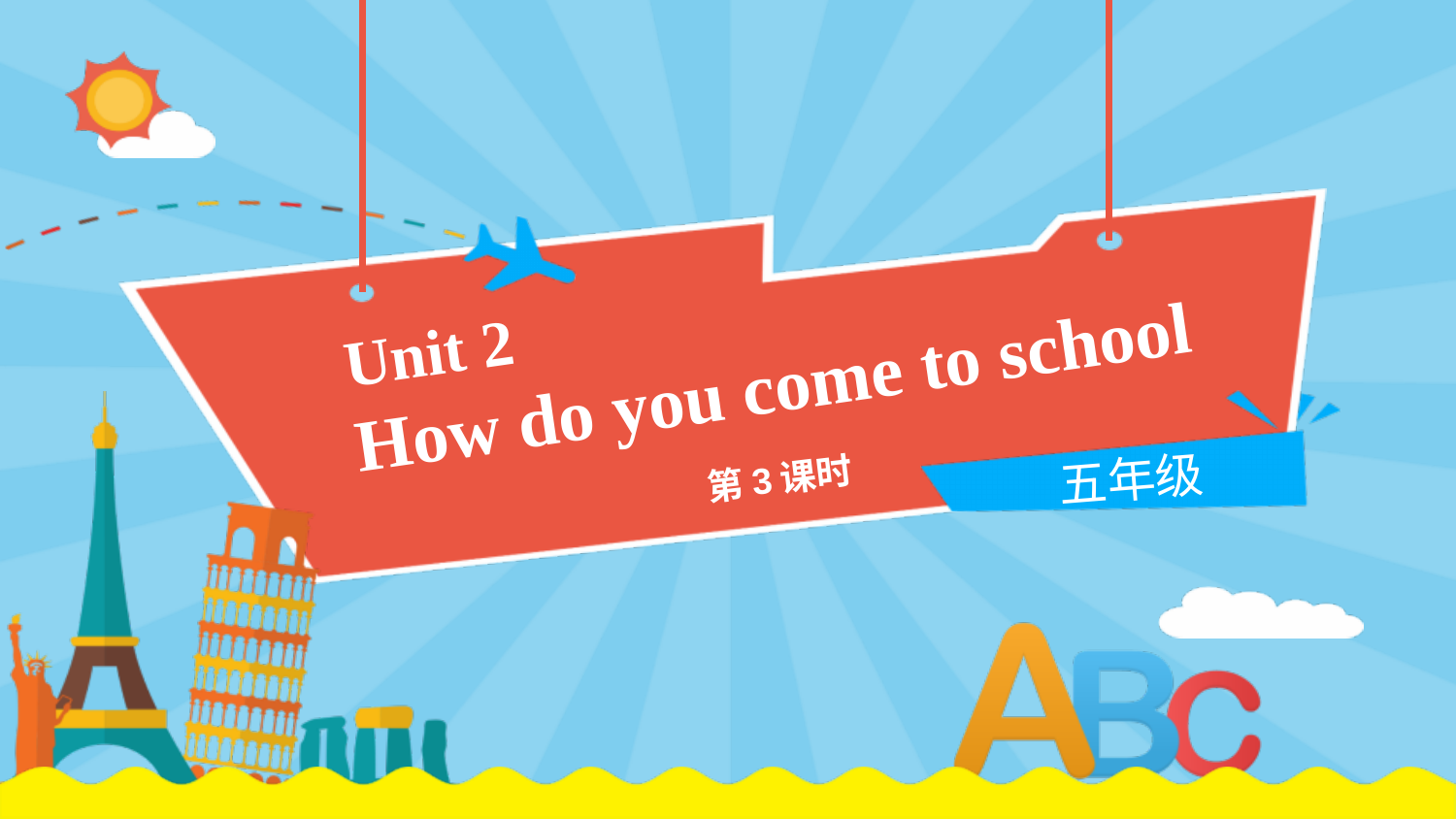

Unit 2
How do you come to school
五年级
第3课时